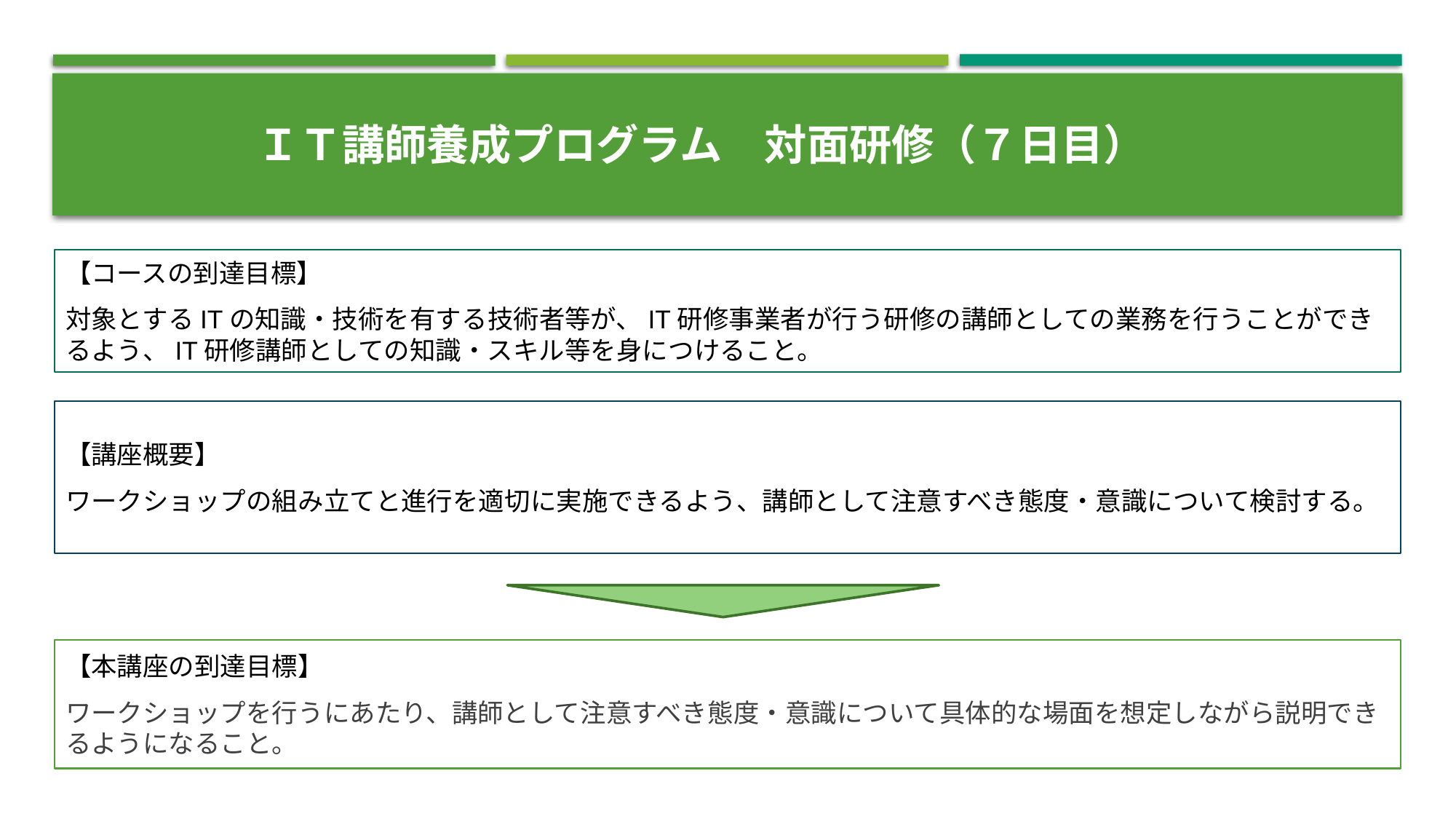

ＩＴ講師養成プログラム　対面研修（７日目）
【コースの到達目標】
対象とするITの知識・技術を有する技術者等が、IT研修事業者が行う研修の講師としての業務を行うことができるよう、IT研修講師としての知識・スキル等を身につけること。
【講座概要】
ワークショップの組み立てと進行を適切に実施できるよう、講師として注意すべき態度・意識について検討する。

【本講座の到達目標】
ワークショップを行うにあたり、講師として注意すべき態度・意識について具体的な場面を想定しながら説明できるようになること。